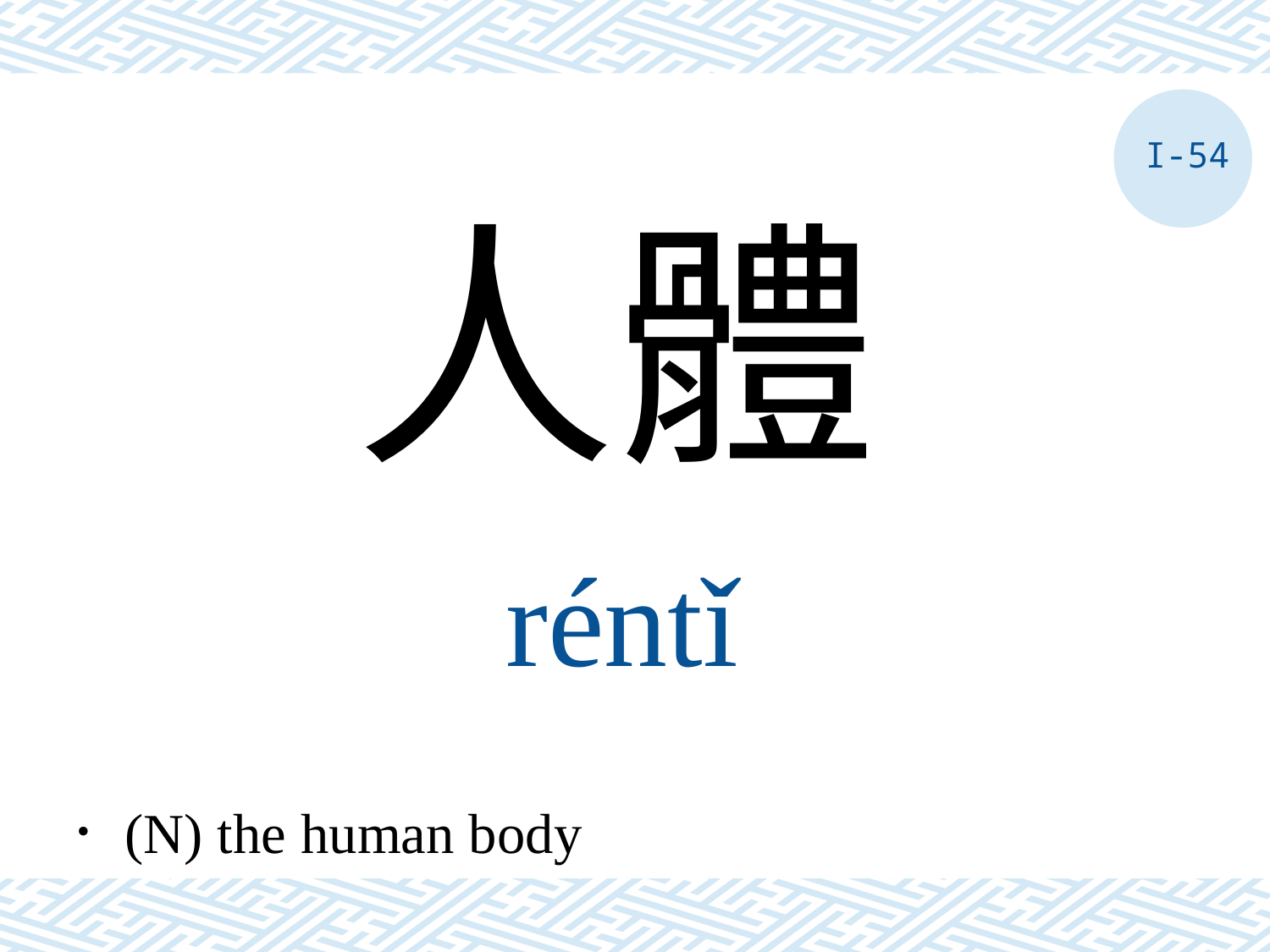

I-54

人體
réntǐ
．(N) the human body